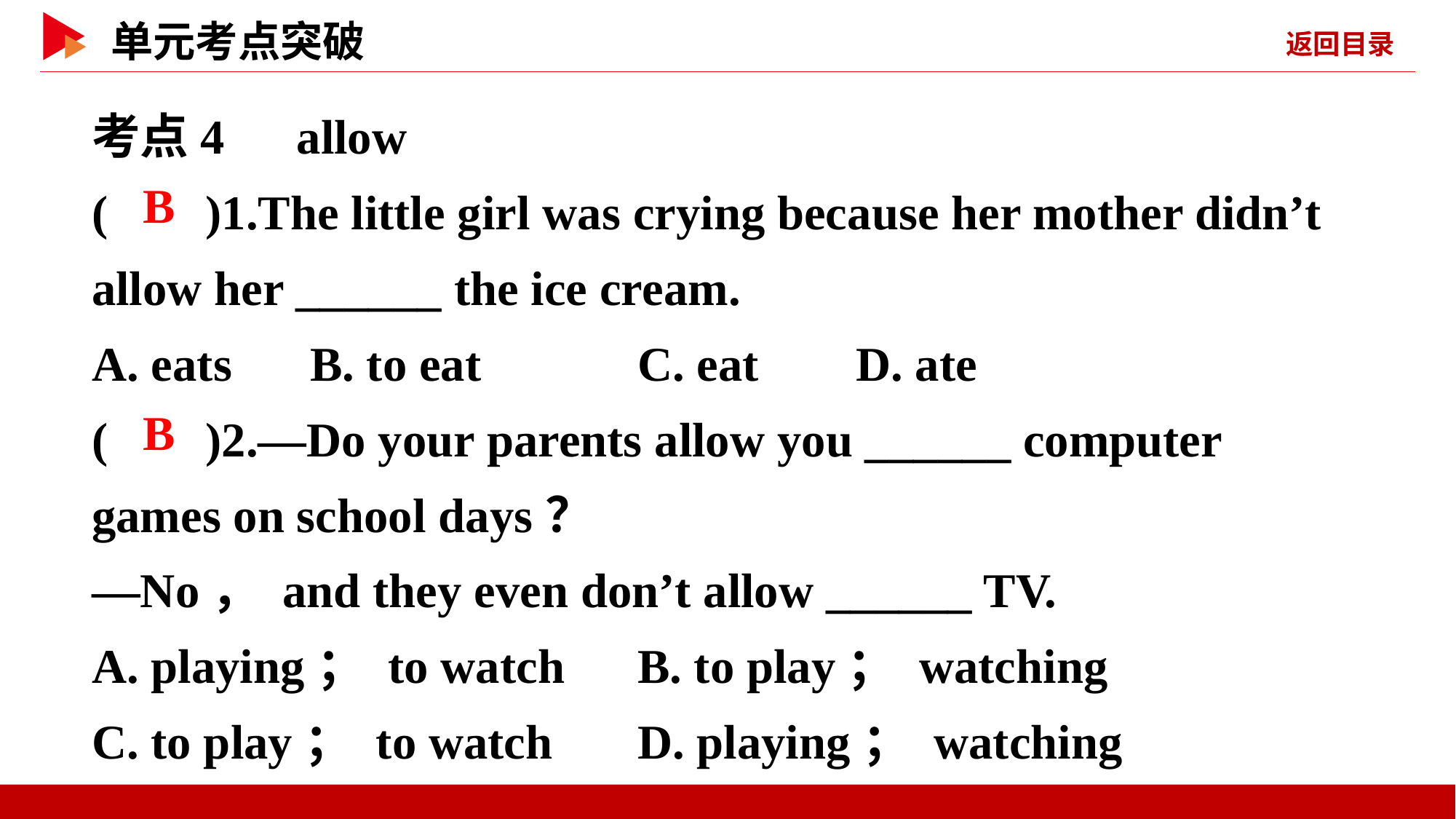

考点4　allow
(        )1.The little girl was crying because her mother didn’t allow her ______ the ice cream.
A. eats	B. to eat		C. eat	D. ate
(        )2.—Do your parents allow you ______ computer games on school days？
—No， and they even don’t allow ______ TV.
A. playing； to watch	B. to play； watching
C. to play； to watch	D. playing； watching
   B
   B